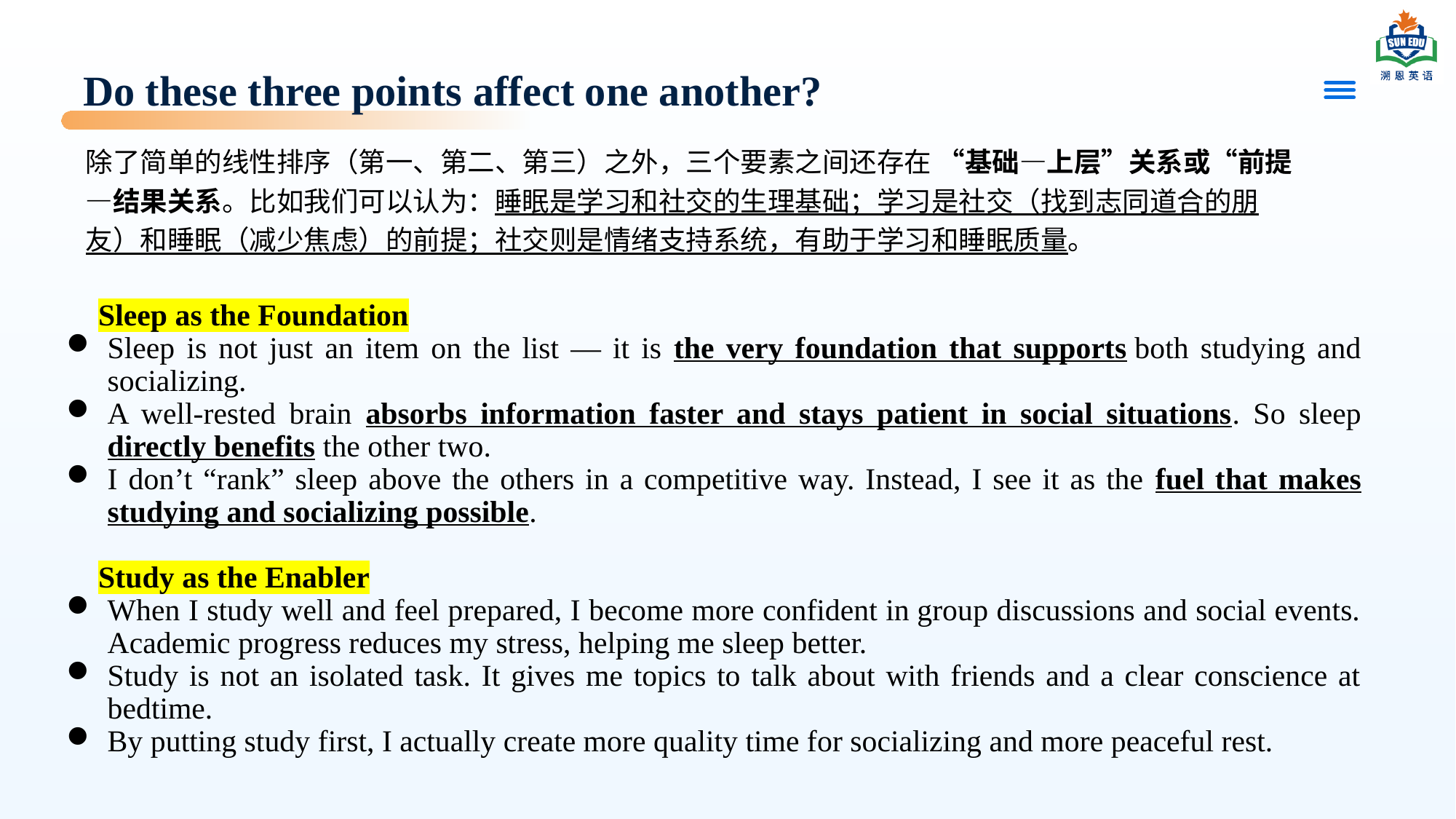

# Do these three points affect one another?
除了简单的线性排序（第一、第二、第三）之外，三个要素之间还存在 “基础—上层”关系或“前提—结果关系。比如我们可以认为：睡眠是学习和社交的生理基础；学习是社交（找到志同道合的朋友）和睡眠（减少焦虑）的前提；社交则是情绪支持系统，有助于学习和睡眠质量。
Sleep as the Foundation
Sleep is not just an item on the list — it is the very foundation that supports both studying and socializing.
A well-rested brain absorbs information faster and stays patient in social situations. So sleep directly benefits the other two.
I don’t “rank” sleep above the others in a competitive way. Instead, I see it as the fuel that makes studying and socializing possible.

Study as the Enabler
When I study well and feel prepared, I become more confident in group discussions and social events. Academic progress reduces my stress, helping me sleep better.
Study is not an isolated task. It gives me topics to talk about with friends and a clear conscience at bedtime.
By putting study first, I actually create more quality time for socializing and more peaceful rest.